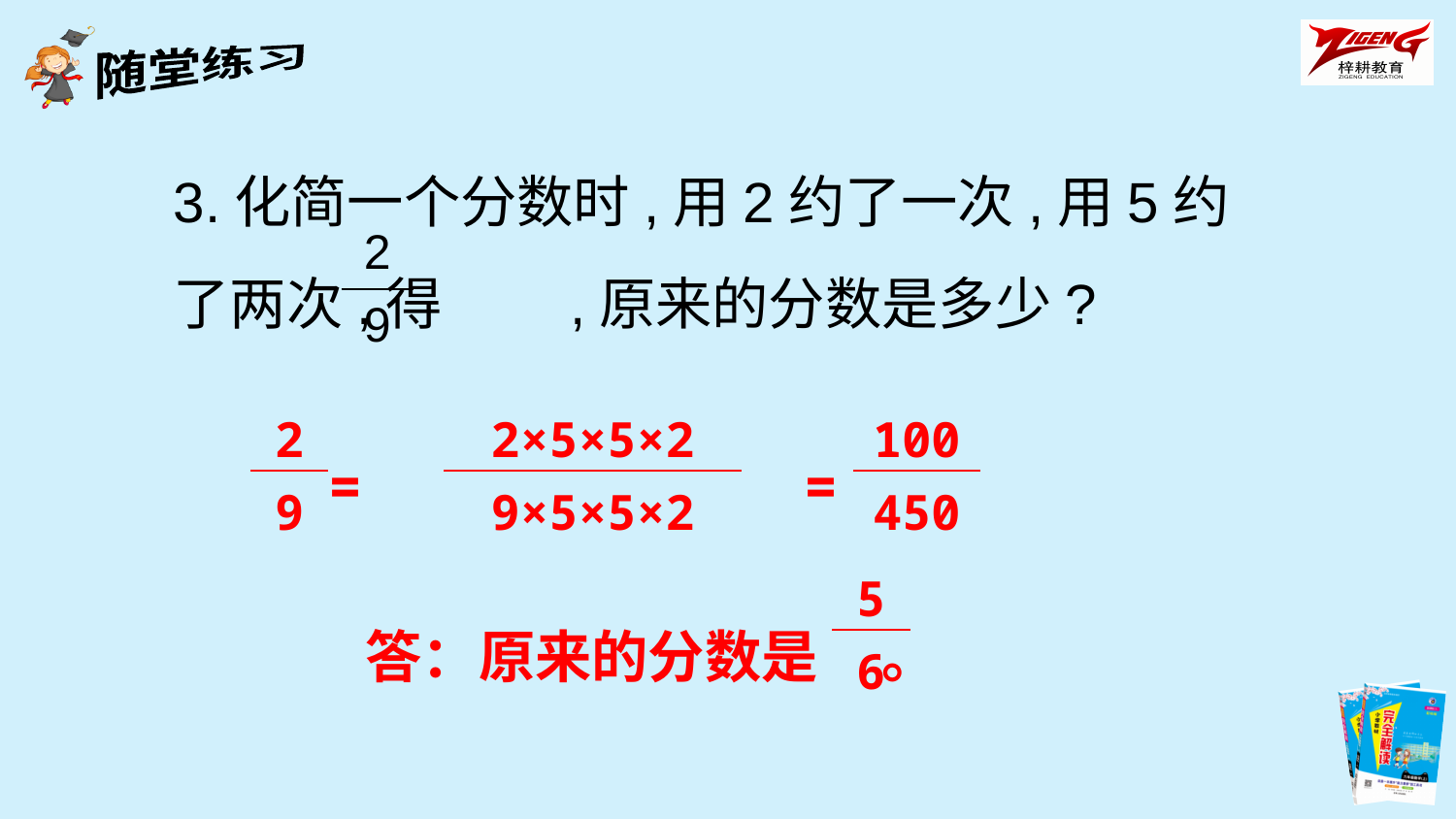

3.化简一个分数时,用2约了一次,用5约了两次,得         ,原来的分数是多少?
| 2 |
| --- |
| 9 |
| 2 |
| --- |
| 9 |
| 2×5×5×2 |
| --- |
| 9×5×5×2 |
| 100 |
| --- |
| 450 |
=             =
| 5 |
| --- |
| 6 |
答：原来的分数是     。